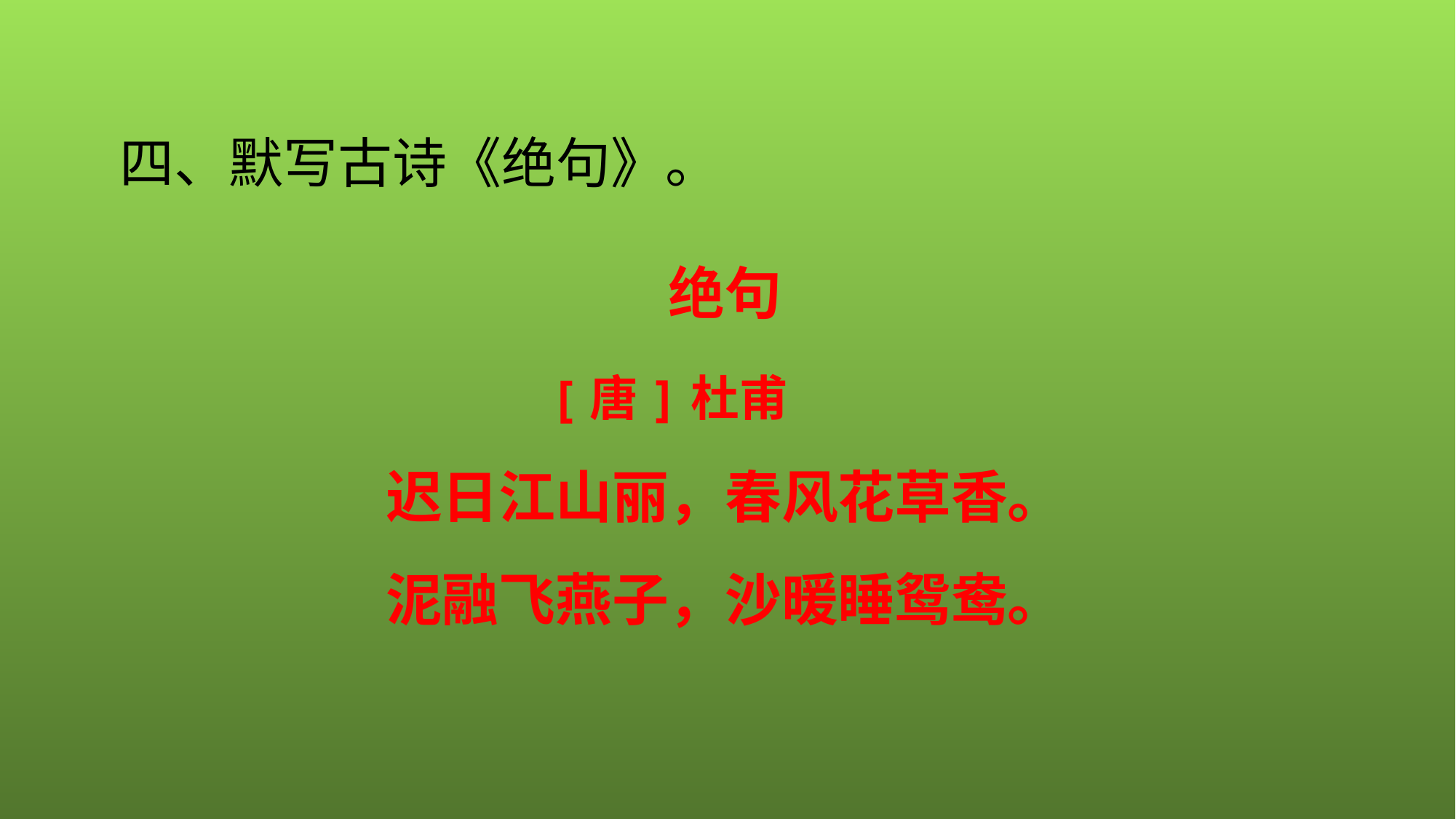

四、默写古诗《绝句》。
绝句
[唐]杜甫
迟日江山丽，春风花草香。
泥融飞燕子，沙暖睡鸳鸯。